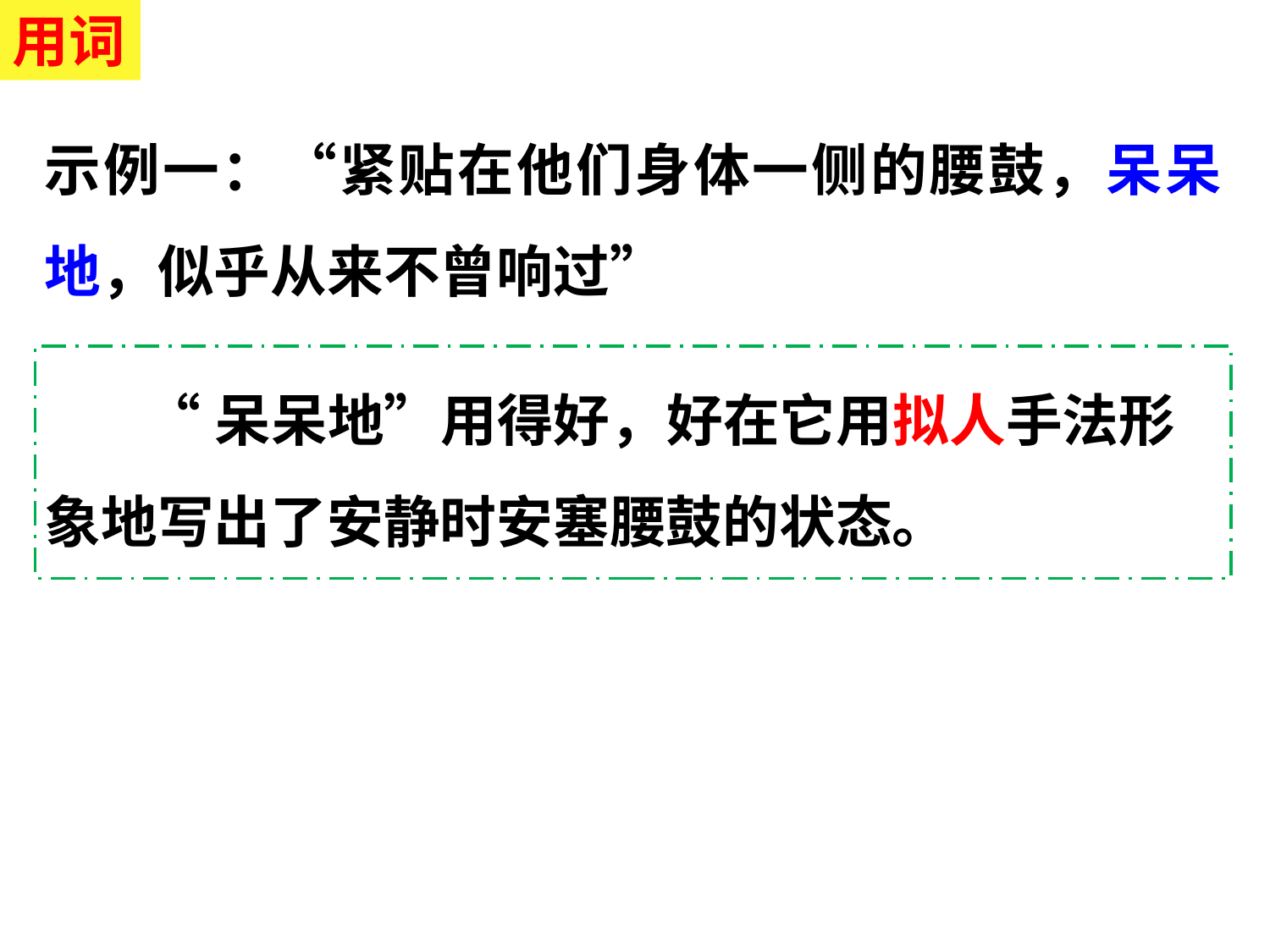

用词
示例一：“紧贴在他们身体一侧的腰鼓，呆呆地，似乎从来不曾响过”
“呆呆地”用得好，好在它用拟人手法形象地写出了安静时安塞腰鼓的状态。